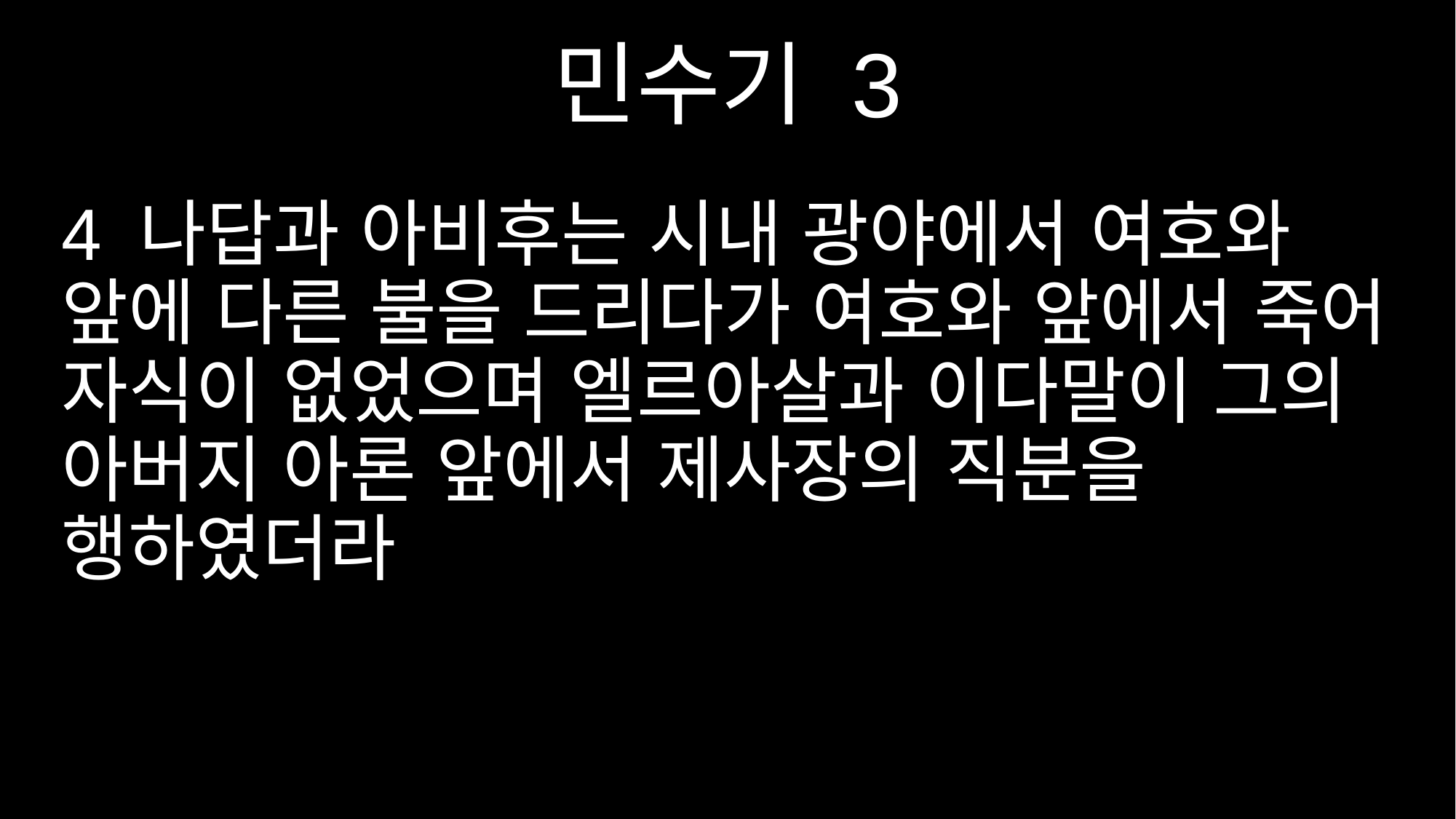

민수기 3
4 나답과 아비후는 시내 광야에서 여호와 앞에 다른 불을 드리다가 여호와 앞에서 죽어 자식이 없었으며 엘르아살과 이다말이 그의 아버지 아론 앞에서 제사장의 직분을 행하였더라